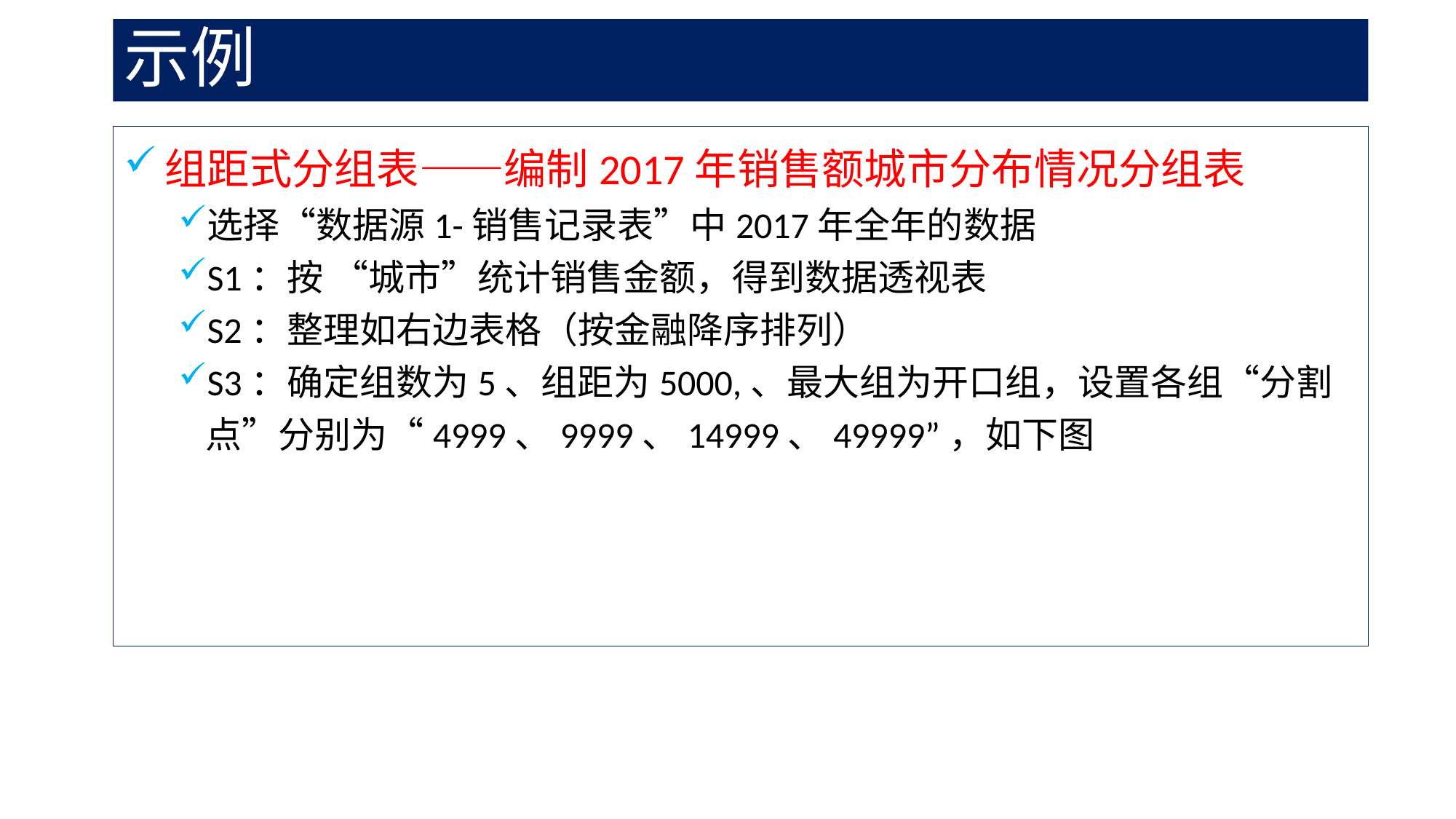

# 示例
组距式分组表——编制2017年销售额城市分布情况分组表
选择“数据源1-销售记录表”中2017年全年的数据
S1：按 “城市”统计销售金额，得到数据透视表
S2：整理如右边表格（按金融降序排列）
S3：确定组数为5、组距为5000,、最大组为开口组，设置各组“分割点”分别为“4999、9999、14999、49999”，如下图